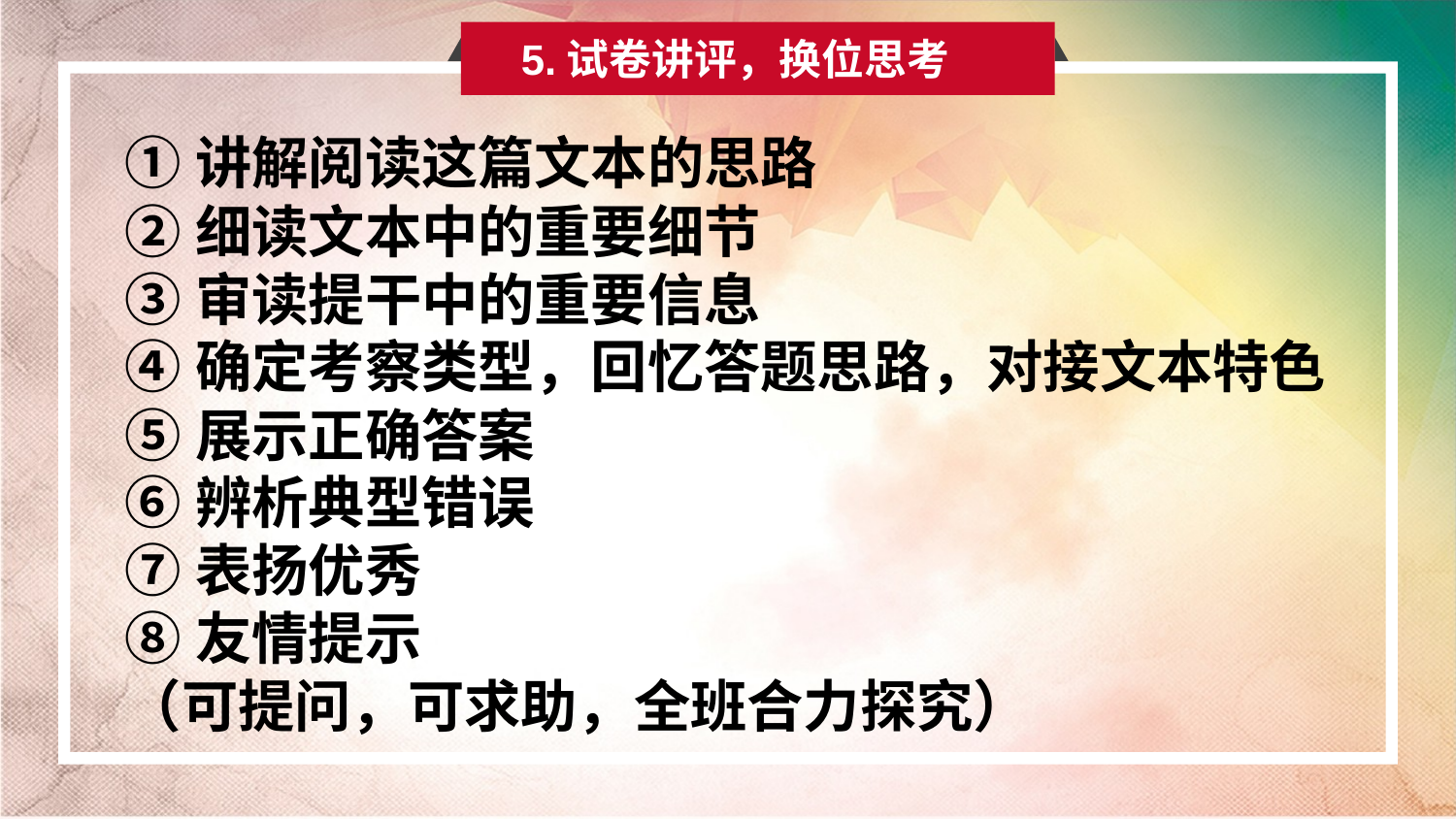

5.试卷讲评，换位思考

①讲解阅读这篇文本的思路
②细读文本中的重要细节
③审读提干中的重要信息
④确定考察类型，回忆答题思路，对接文本特色
⑤展示正确答案
⑥辨析典型错误
⑦表扬优秀
⑧友情提示
（可提问，可求助，全班合力探究）